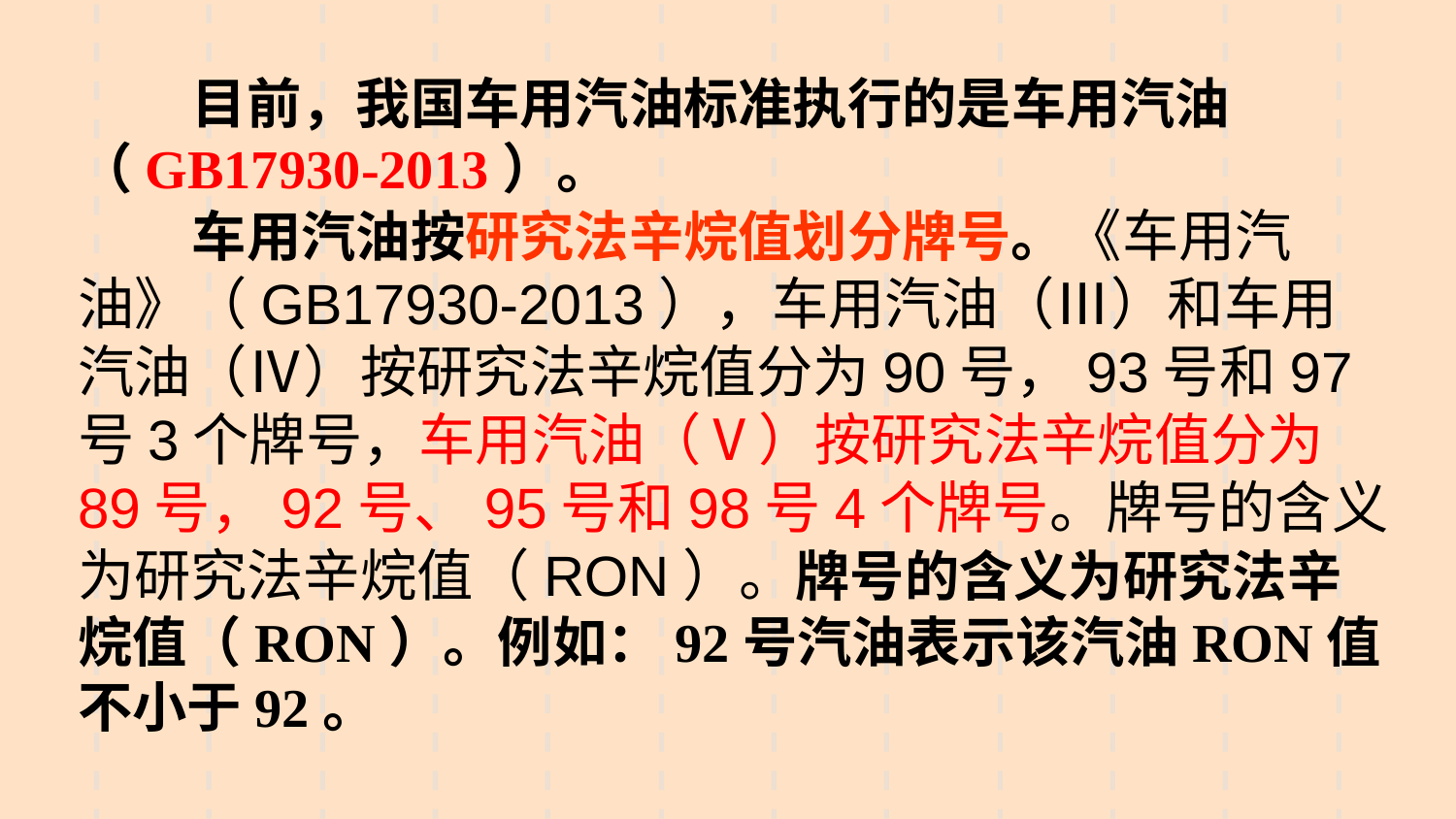

目前，我国车用汽油标准执行的是车用汽油（GB17930-2013）。
车用汽油按研究法辛烷值划分牌号。《车用汽油》（GB17930-2013），车用汽油（Ⅲ）和车用汽油（Ⅳ）按研究法辛烷值分为90号，93号和97号3个牌号，车用汽油（Ⅴ）按研究法辛烷值分为89号，92号、95号和98号4个牌号。牌号的含义为研究法辛烷值（RON）。牌号的含义为研究法辛烷值（RON）。例如：92号汽油表示该汽油RON值不小于92。